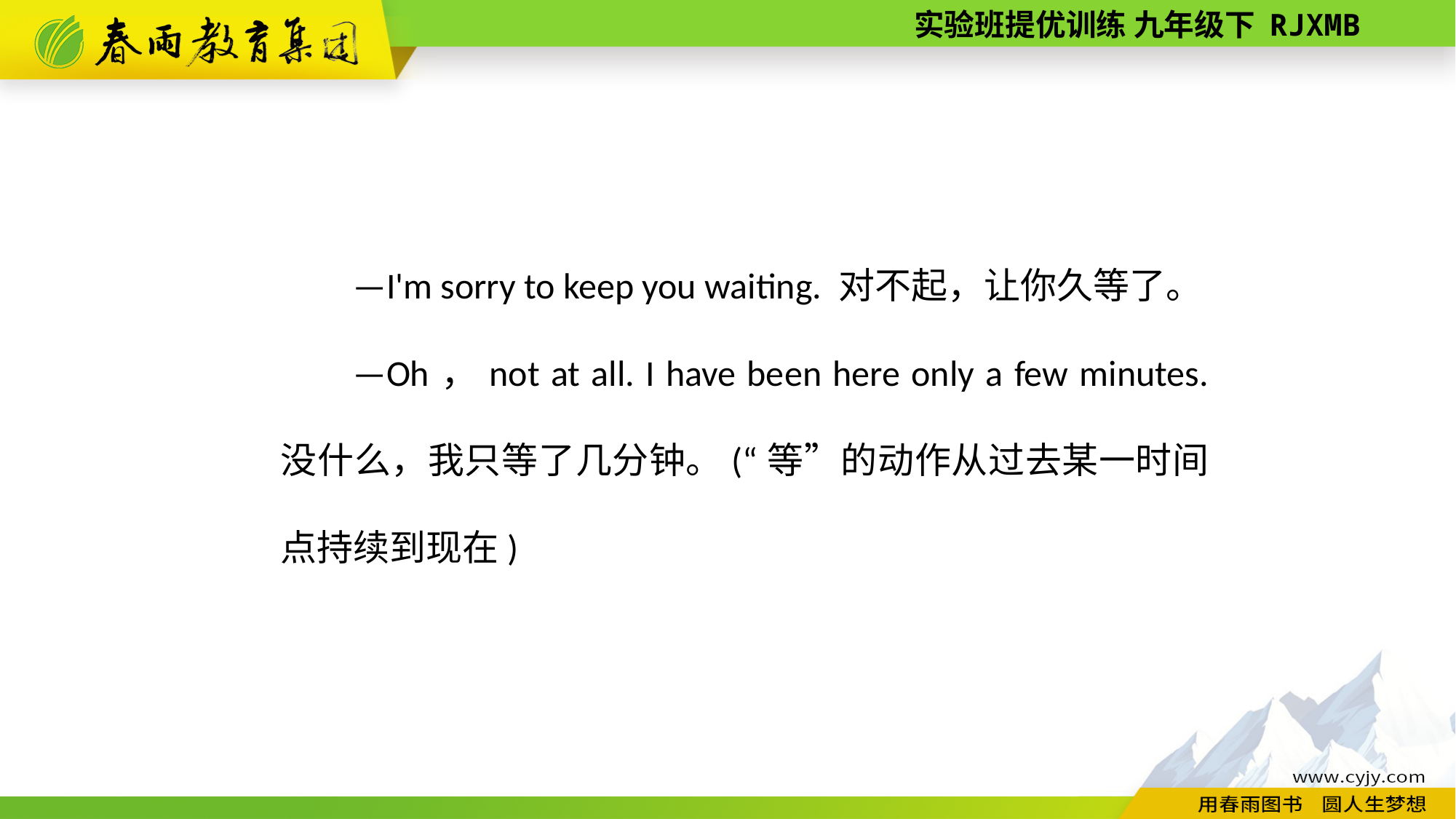

—I'm sorry to keep you waiting. 对不起，让你久等了。
—Oh，not at all. I have been here only a few minutes. 没什么，我只等了几分钟。(“等”的动作从过去某一时间点持续到现在)